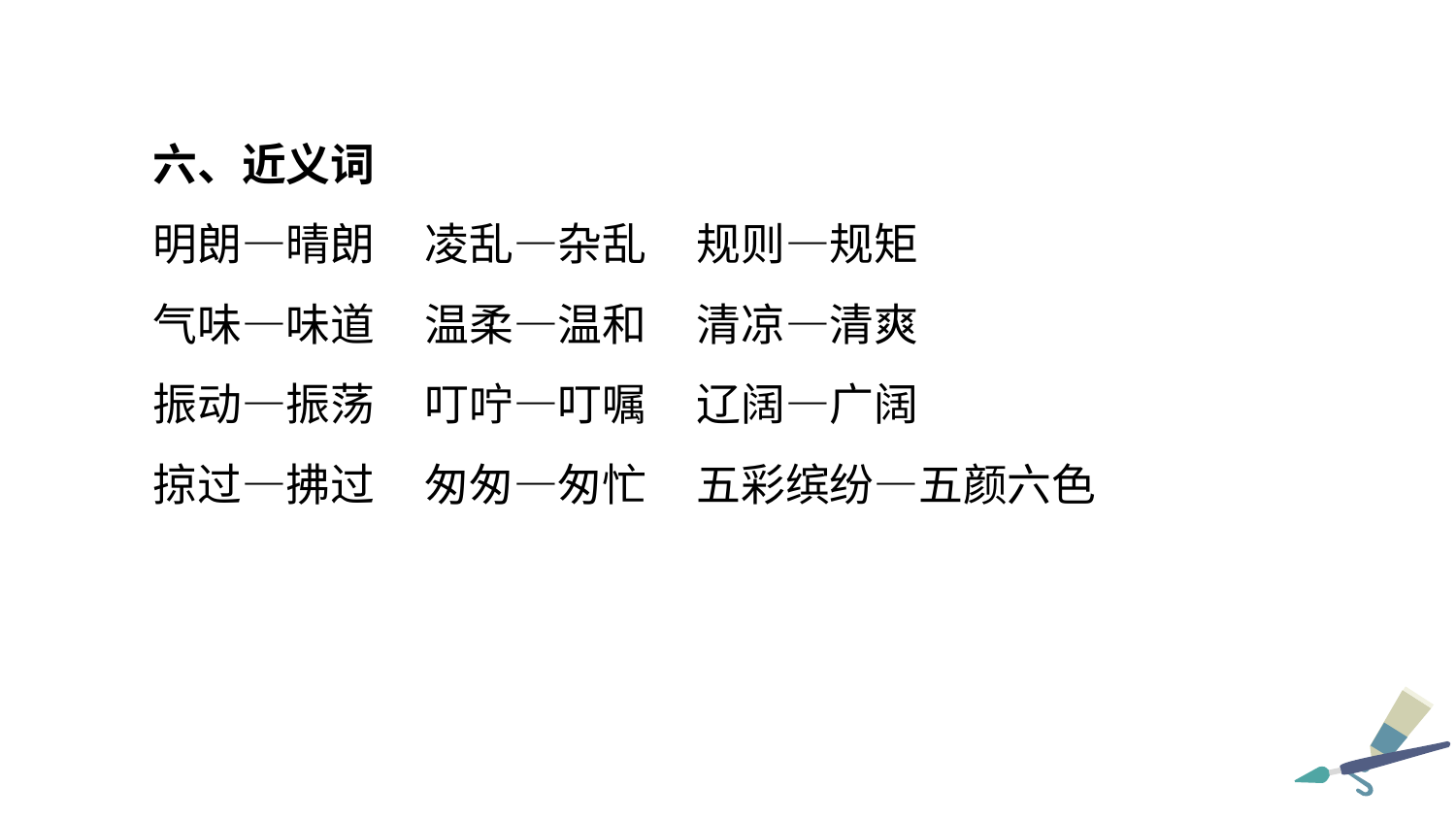

六、近义词
明朗—晴朗     凌乱—杂乱     规则—规矩
气味—味道     温柔—温和     清凉—清爽
振动—振荡     叮咛—叮嘱     辽阔—广阔
掠过—拂过     匆匆—匆忙     五彩缤纷—五颜六色